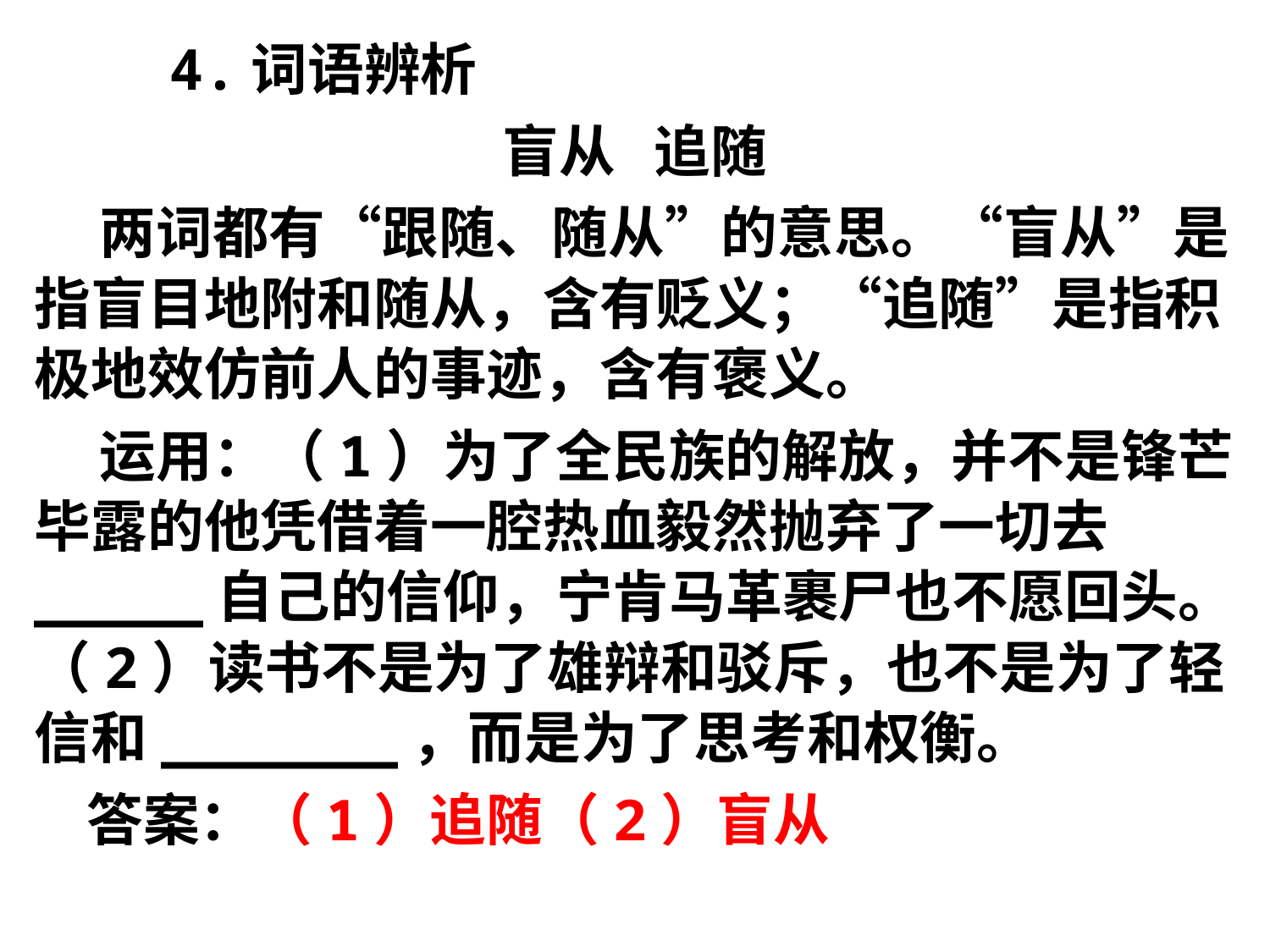

4.词语辨析
盲从   追随
    两词都有“跟随、随从”的意思。“盲从”是指盲目地附和随从，含有贬义；“追随”是指积极地效仿前人的事迹，含有褒义。
    运用：（1）为了全民族的解放，并不是锋芒毕露的他凭借着一腔热血毅然抛弃了一切去_____自己的信仰，宁肯马革裹尸也不愿回头。（2）读书不是为了雄辩和驳斥，也不是为了轻信和_______，而是为了思考和权衡。
   答案：（1）追随（2）盲从